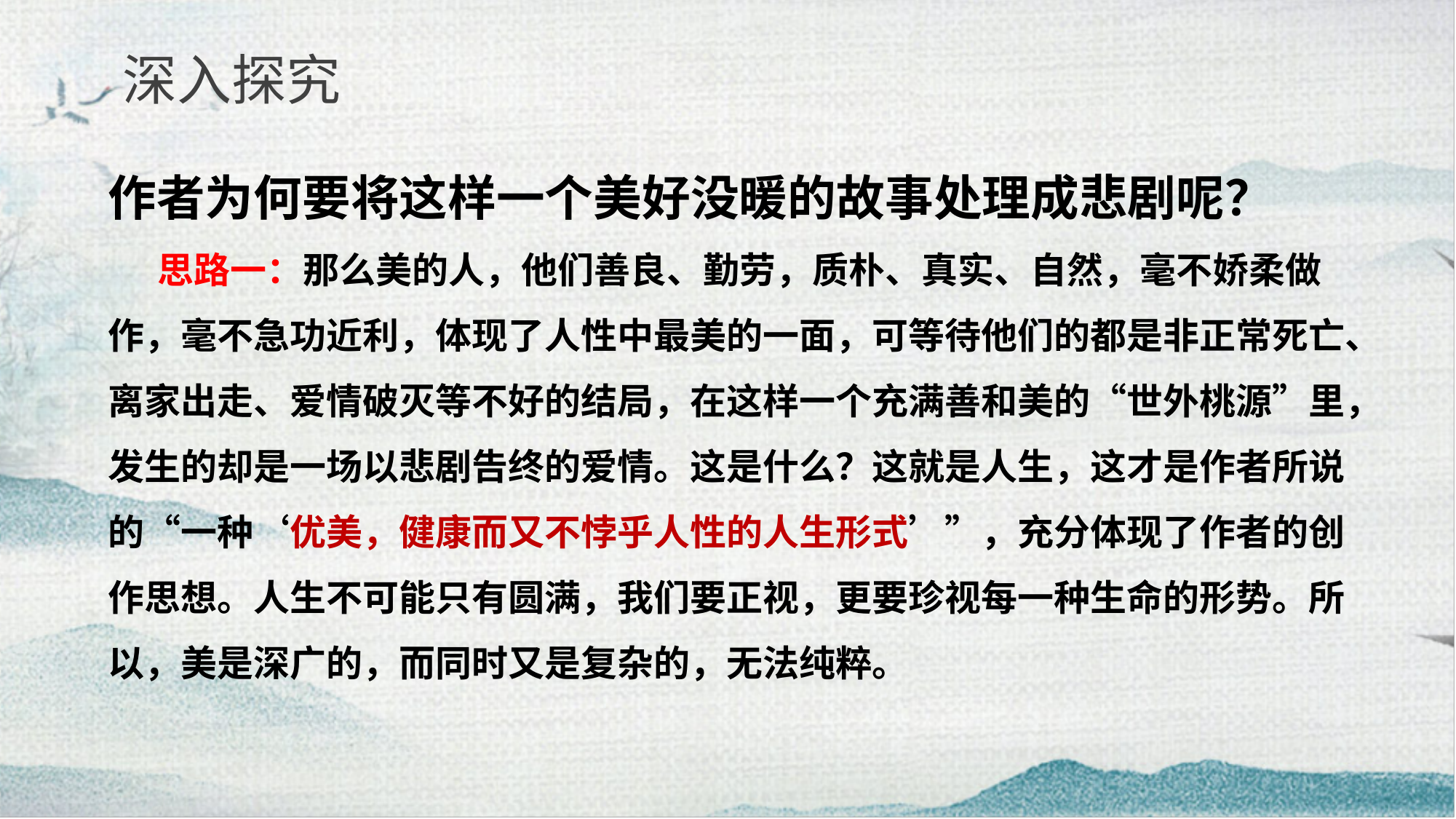

深入探究
作者为何要将这样一个美好没暖的故事处理成悲剧呢？
     思路一：那么美的人，他们善良、勤劳，质朴、真实、自然，毫不娇柔做作，毫不急功近利，体现了人性中最美的一面，可等待他们的都是非正常死亡、离家出走、爱情破灭等不好的结局，在这样一个充满善和美的“世外桃源”里，发生的却是一场以悲剧告终的爱情。这是什么？这就是人生，这才是作者所说的“一种‘优美，健康而又不悖乎人性的人生形式’”，充分体现了作者的创作思想。人生不可能只有圆满，我们要正视，更要珍视每一种生命的形势。所以，美是深广的，而同时又是复杂的，无法纯粹。